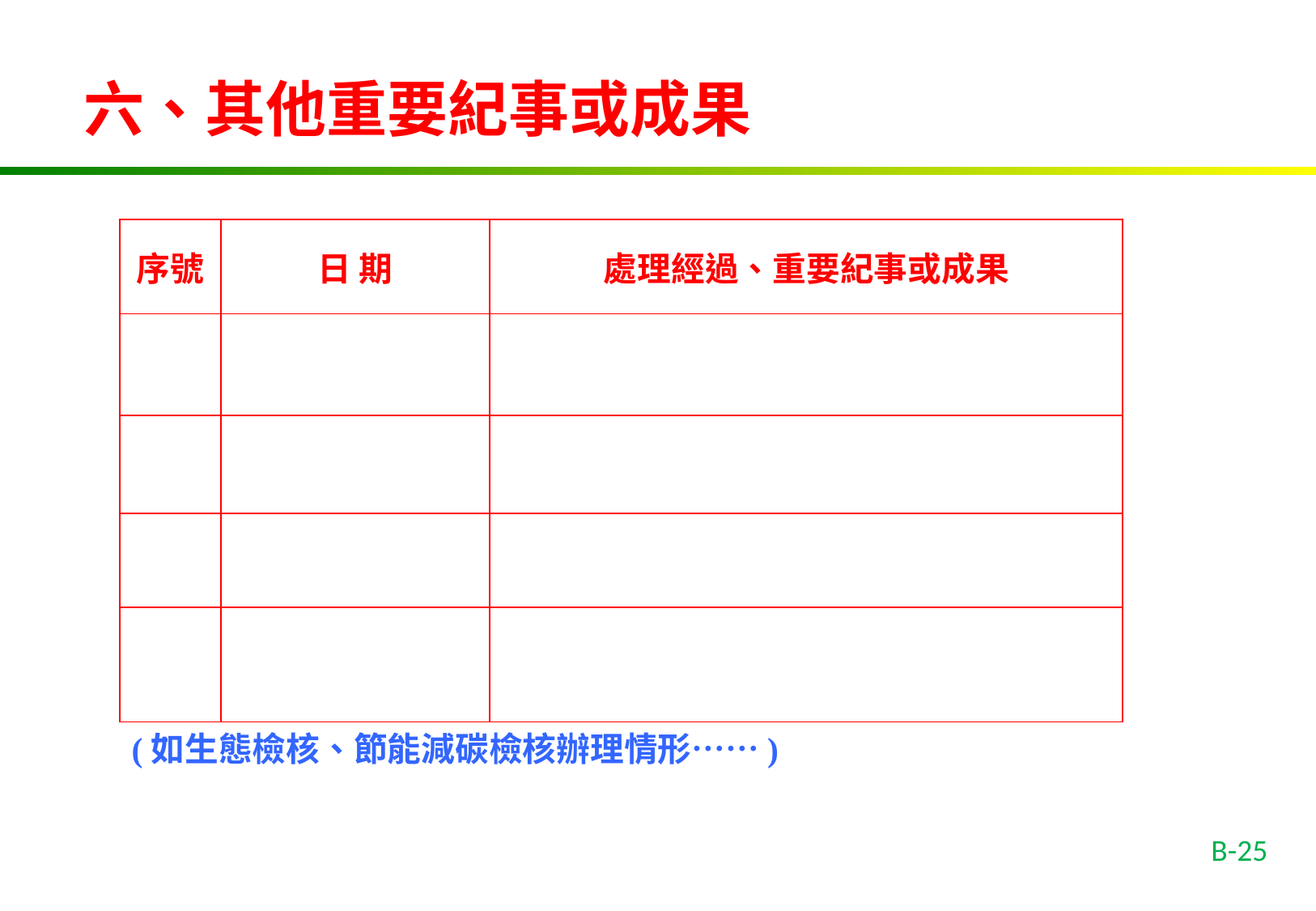

六、其他重要紀事或成果

| 序號 | 日 期 | 處理經過、重要紀事或成果 |
| --- | --- | --- |
|  |  |  |
|  |  |  |
|  |  |  |
|  |  |  |
(如生態檢核、節能減碳檢核辦理情形……)
B-25